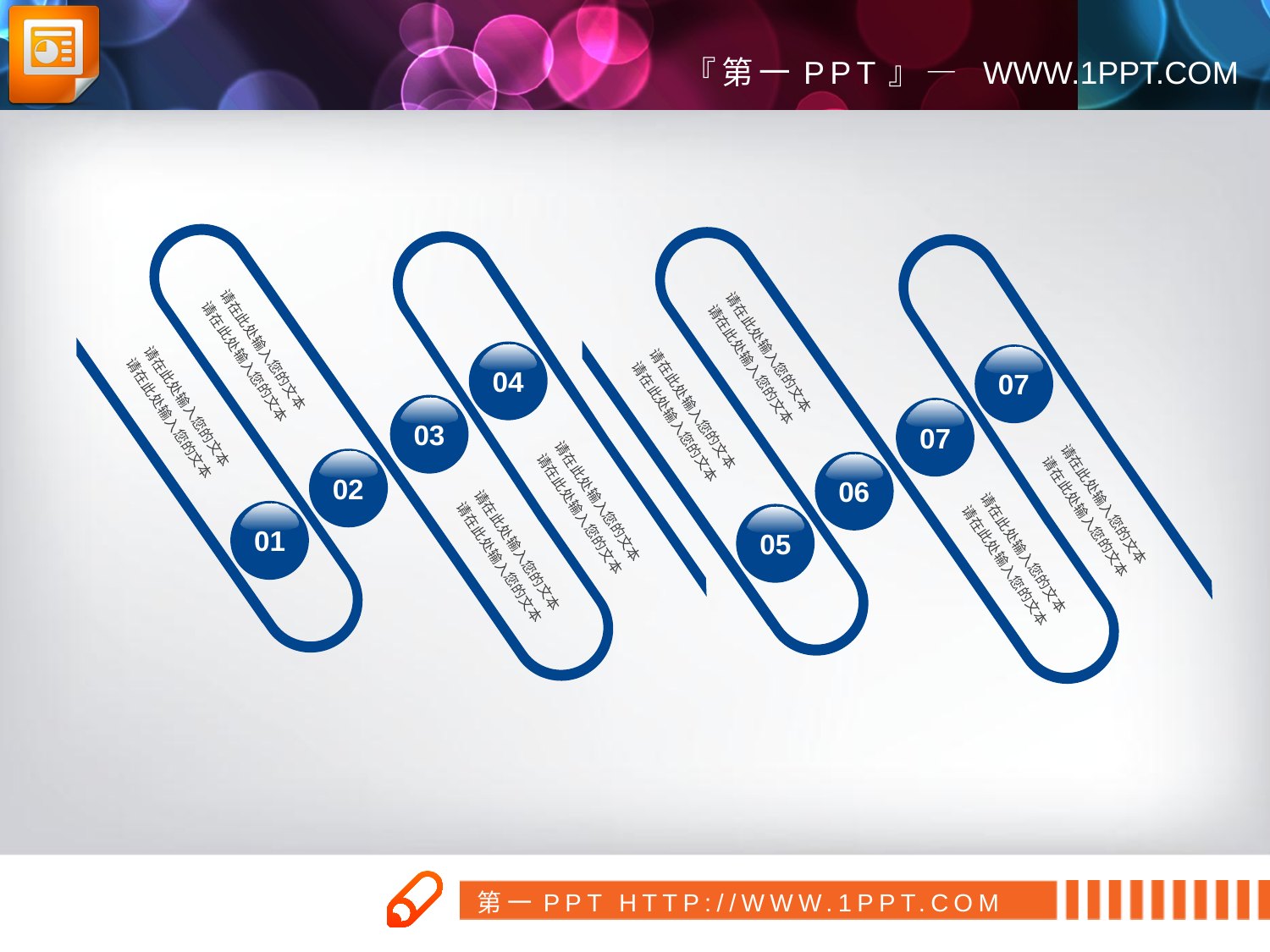

请在此处输入您的文本
请在此处输入您的文本

02
请在此处输入您的文本
请在此处输入您的文本

06
请在此处输入您的文本
请在此处输入您的文本

01
请在此处输入您的文本
请在此处输入您的文本

05

04
请在此处输入您的文本
请在此处输入您的文本

07
请在此处输入您的文本
请在此处输入您的文本

03
请在此处输入您的文本
请在此处输入您的文本

07
请在此处输入您的文本
请在此处输入您的文本